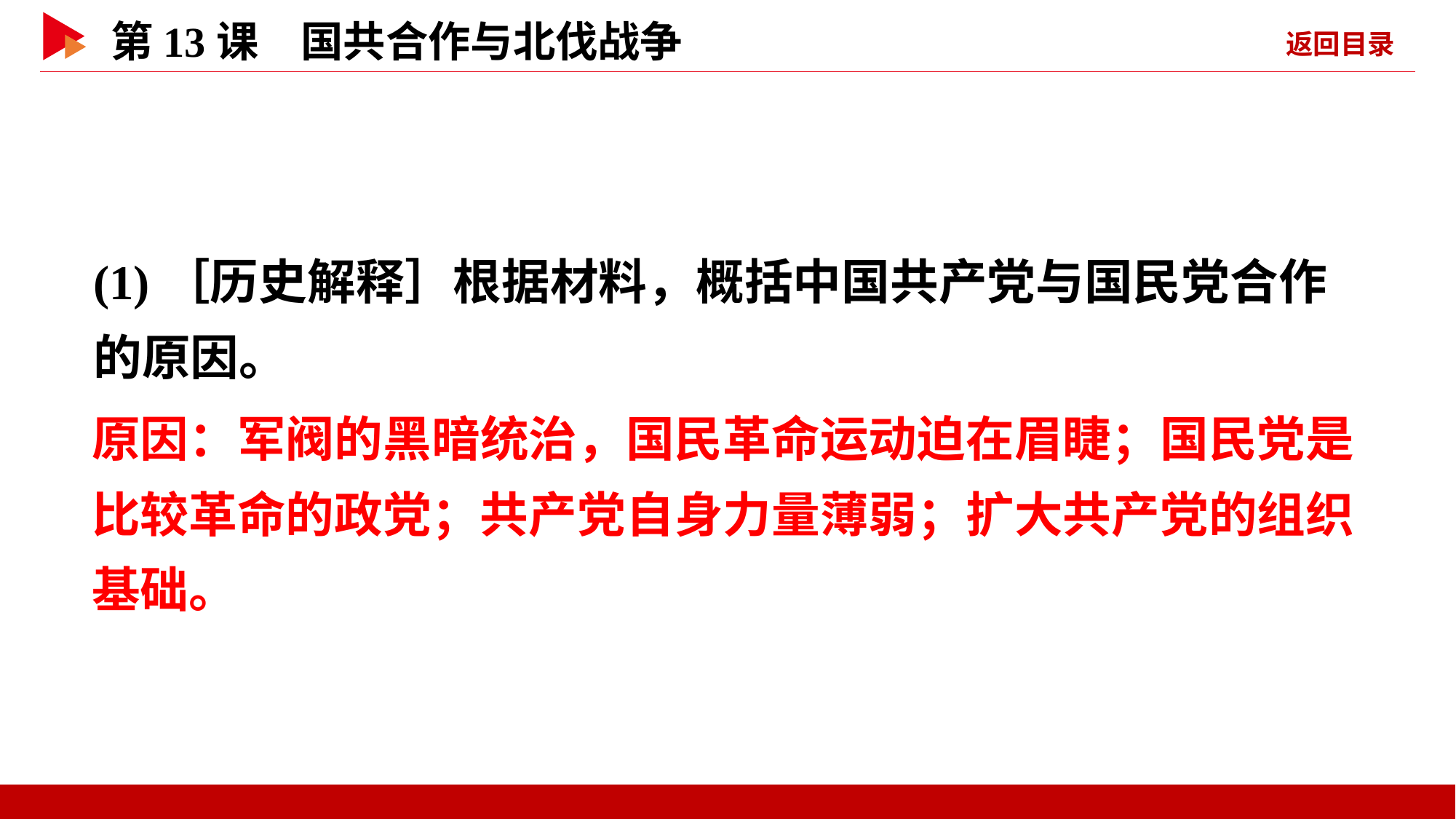

(1)［历史解释］根据材料，概括中国共产党与国民党合作的原因。
原因：军阀的黑暗统治，国民革命运动迫在眉睫；国民党是比较革命的政党；共产党自身力量薄弱；扩大共产党的组织基础。